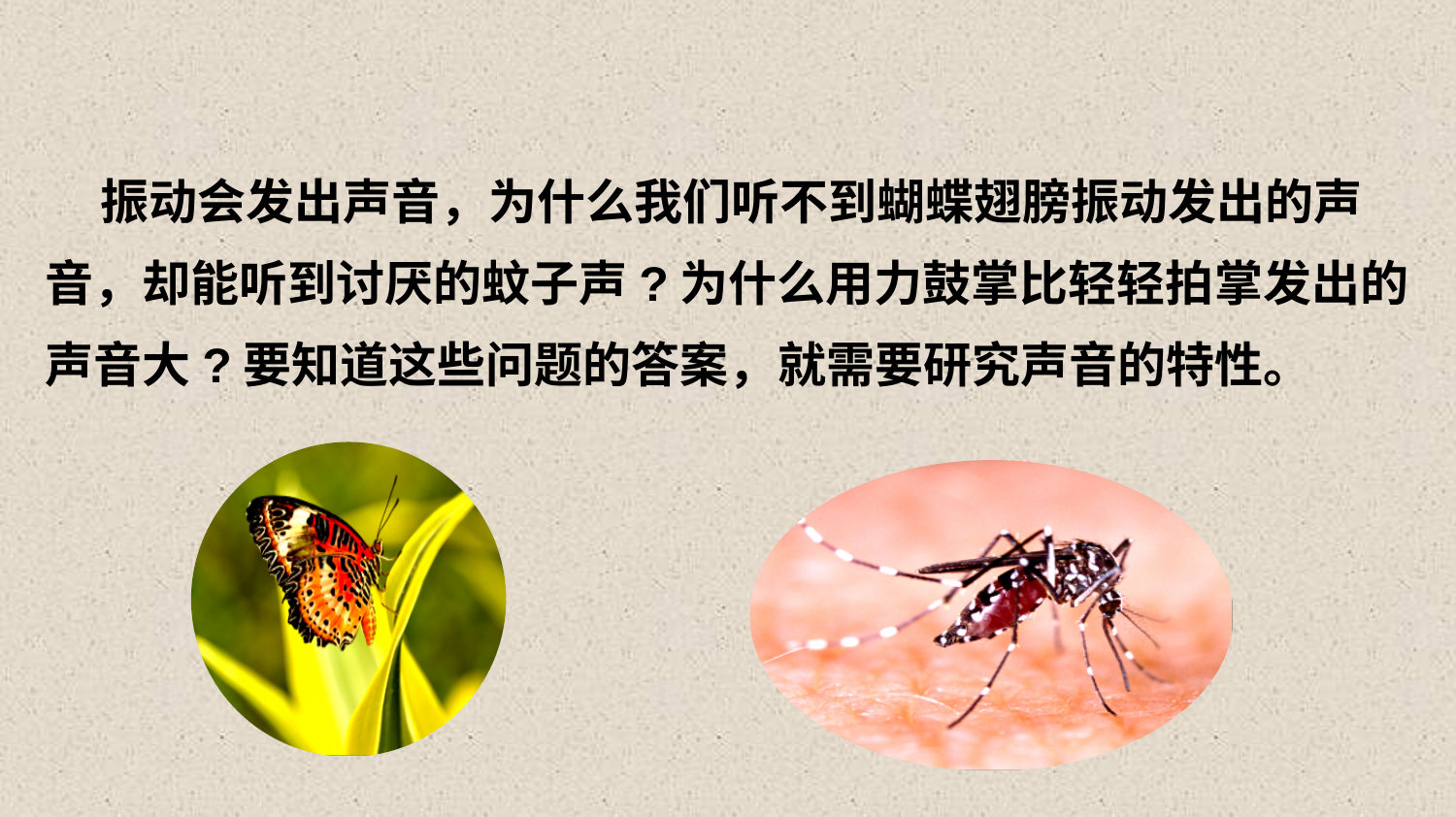

振动会发出声音，为什么我们听不到蝴蝶翅膀振动发出的声音，却能听到讨厌的蚊子声?为什么用力鼓掌比轻轻拍掌发出的声音大?要知道这些问题的答案，就需要研究声音的特性。